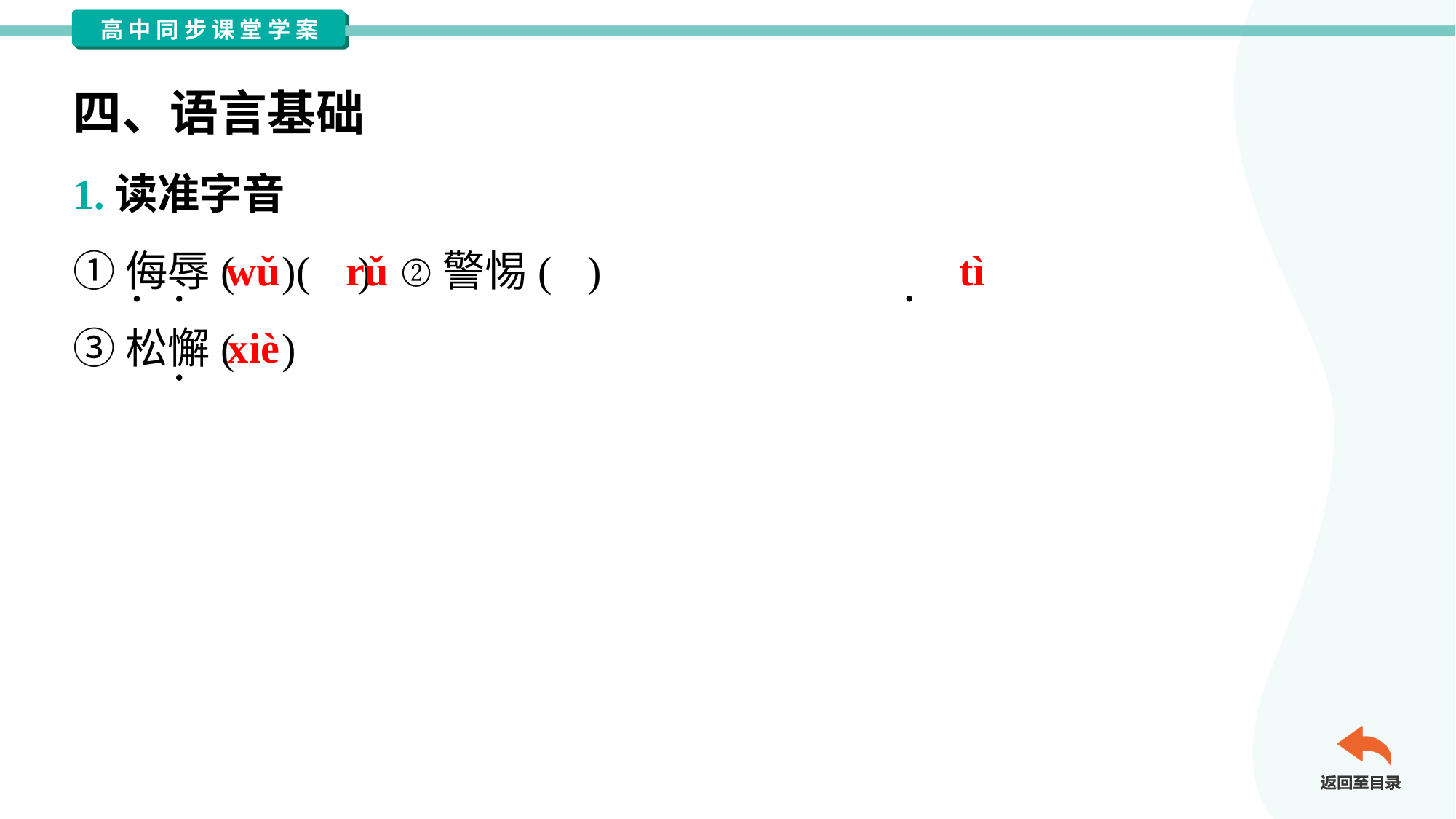

四、语言基础
1.读准字音
①侮辱(    )(    )	②警惕(   )
③松懈(    )
wǔ
rǔ
tì
xiè